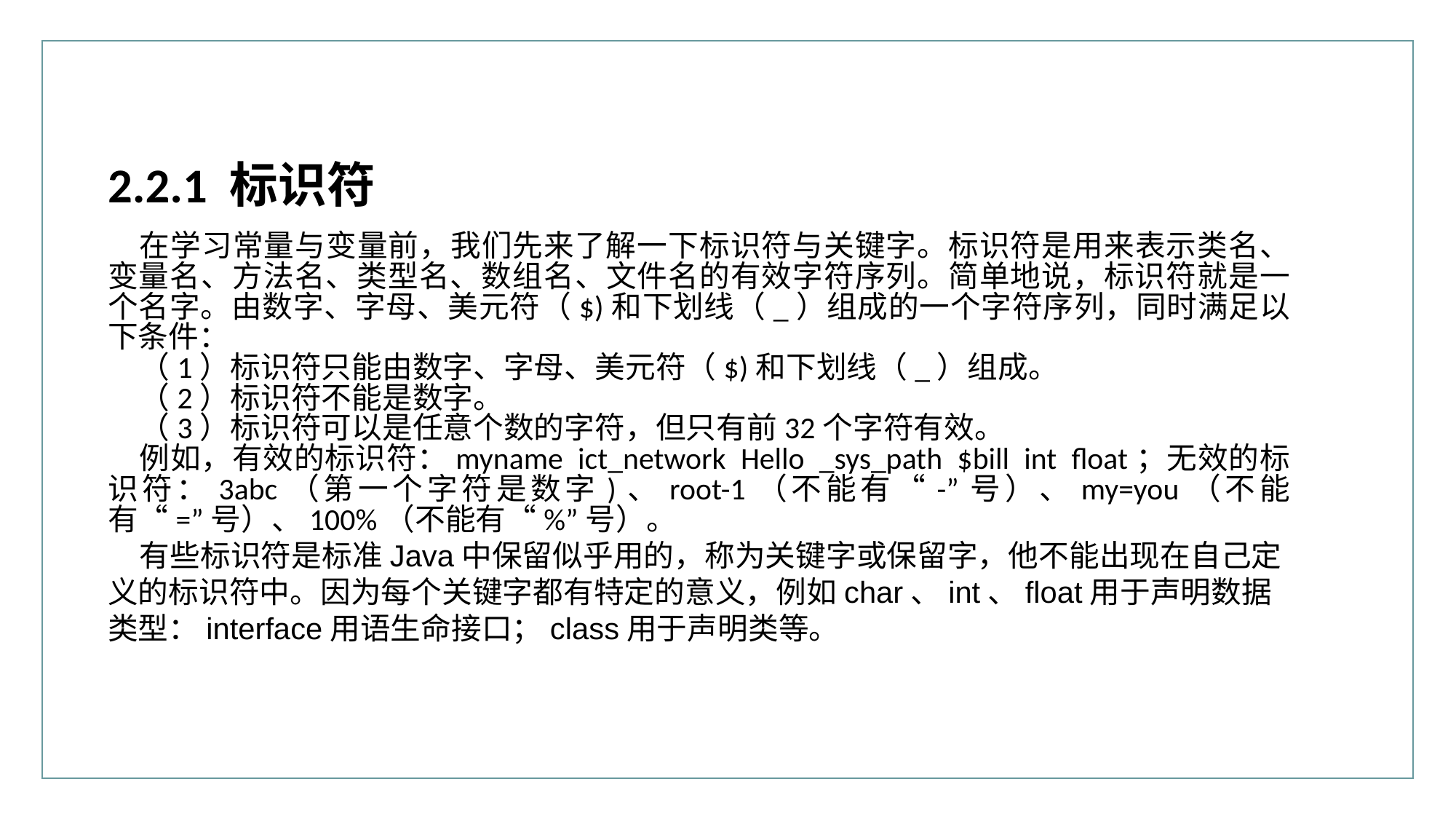

2.2.1 标识符
在学习常量与变量前，我们先来了解一下标识符与关键字。标识符是用来表示类名、变量名、方法名、类型名、数组名、文件名的有效字符序列。简单地说，标识符就是一个名字。由数字、字母、美元符（$)和下划线（_）组成的一个字符序列，同时满足以下条件：
（1）标识符只能由数字、字母、美元符（$)和下划线（_）组成。
（2）标识符不能是数字。
（3）标识符可以是任意个数的字符，但只有前32个字符有效。
例如，有效的标识符：myname  ict_network  Hello  _sys_path  $bill  int  float；无效的标识符：3abc（第一个字符是数字)、root-1（不能有“-”号）、my=you（不能有“=”号）、100%（不能有“%”号）。
有些标识符是标准Java中保留似乎用的，称为关键字或保留字，他不能出现在自己定义的标识符中。因为每个关键字都有特定的意义，例如char、int、float用于声明数据类型：interface用语生命接口；class用于声明类等。